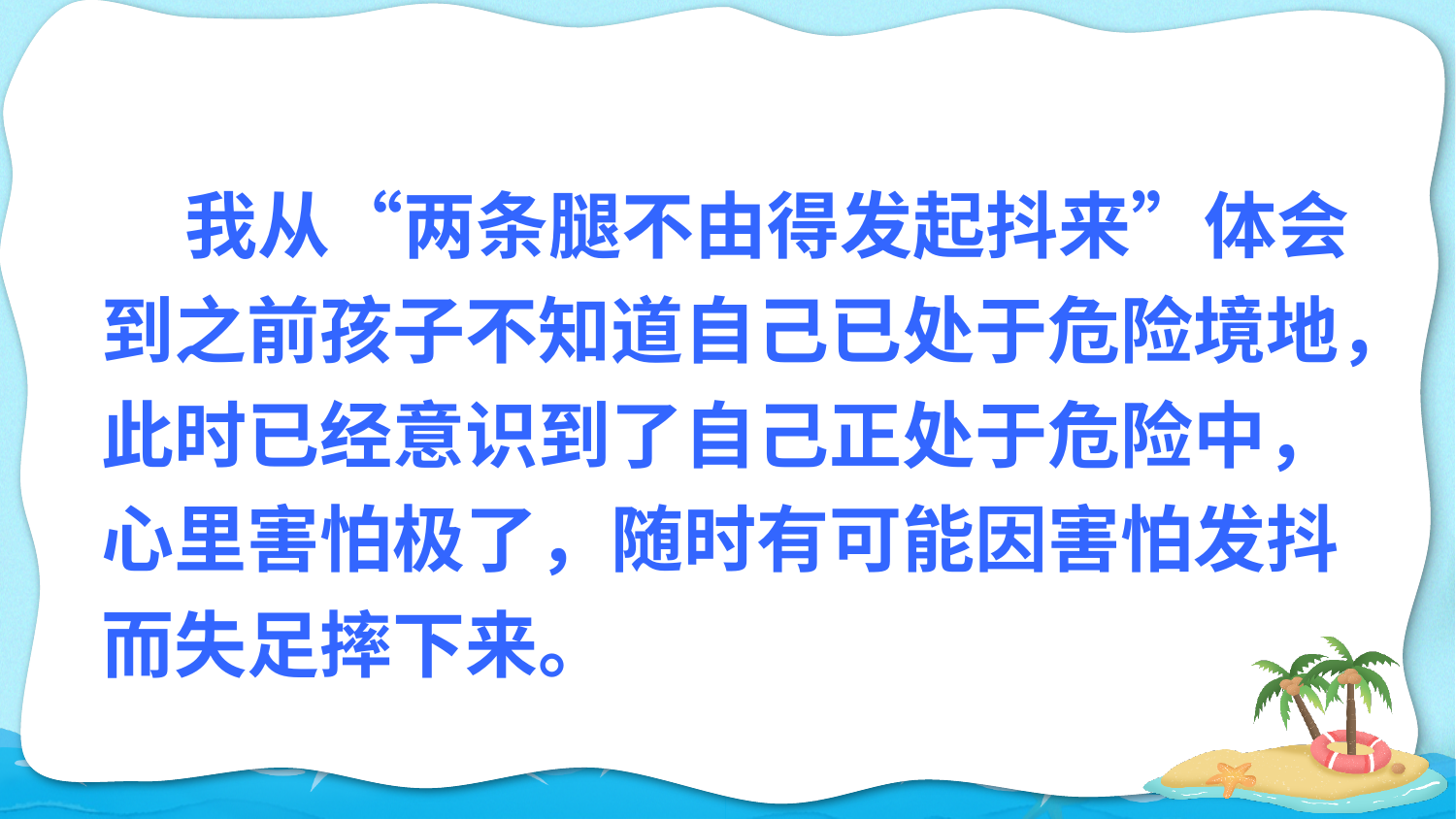

我从“两条腿不由得发起抖来”体会到之前孩子不知道自己已处于危险境地，此时已经意识到了自己正处于危险中，心里害怕极了，随时有可能因害怕发抖而失足摔下来。